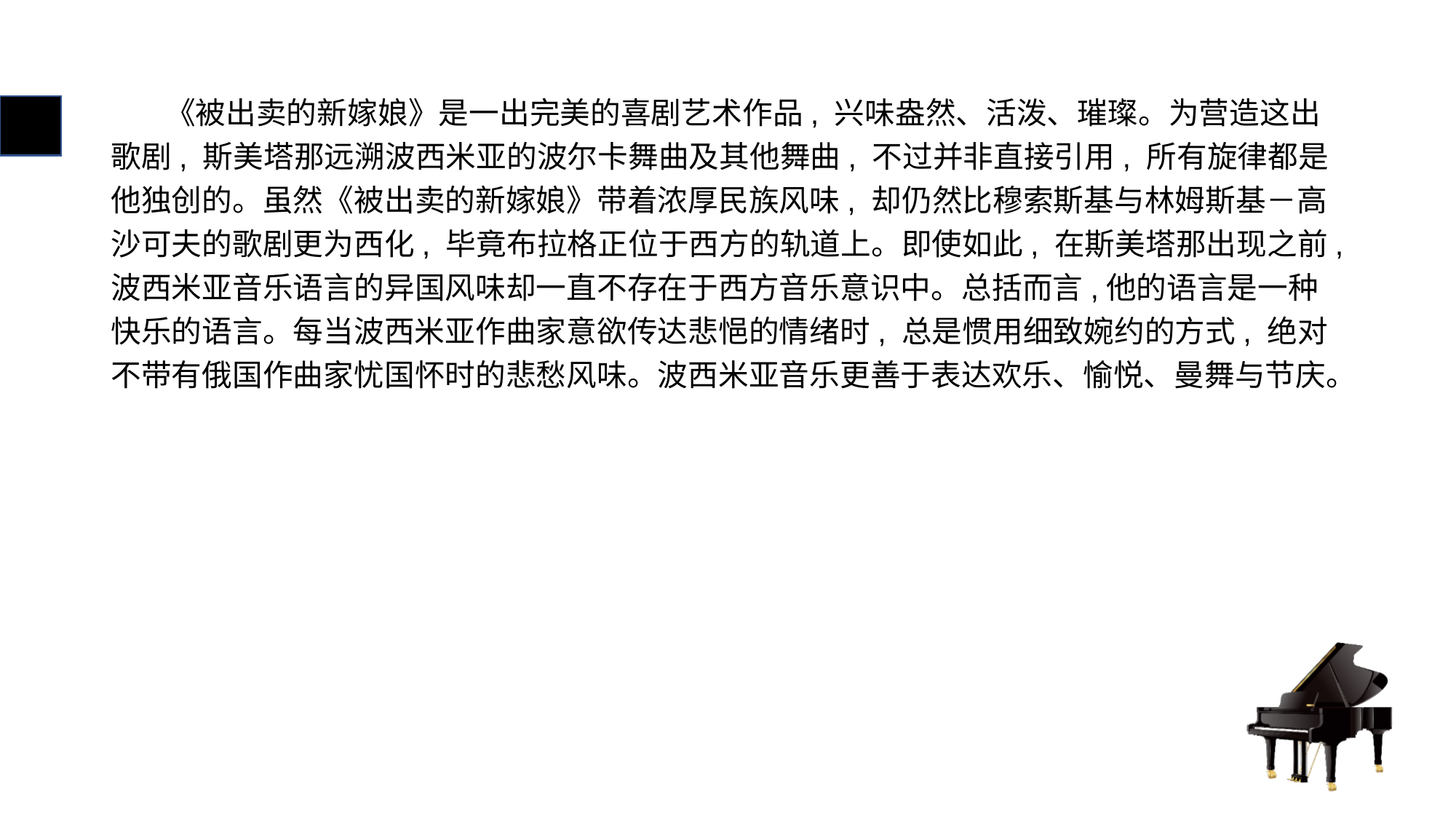

# 《被出卖的新嫁娘》是一出完美的喜剧艺术作品, 兴味盎然、活泼、璀璨。为营造这出歌剧, 斯美塔那远溯波西米亚的波尔卡舞曲及其他舞曲, 不过并非直接引用, 所有旋律都是他独创的。虽然《被出卖的新嫁娘》带着浓厚民族风味, 却仍然比穆索斯基与林姆斯基－高沙可夫的歌剧更为西化, 毕竟布拉格正位于西方的轨道上。即使如此, 在斯美塔那出现之前, 波西米亚音乐语言的异国风味却一直不存在于西方音乐意识中。总括而言,他的语言是一种快乐的语言。每当波西米亚作曲家意欲传达悲悒的情绪时, 总是惯用细致婉约的方式, 绝对不带有俄国作曲家忧国怀时的悲愁风味。波西米亚音乐更善于表达欢乐、愉悦、曼舞与节庆。